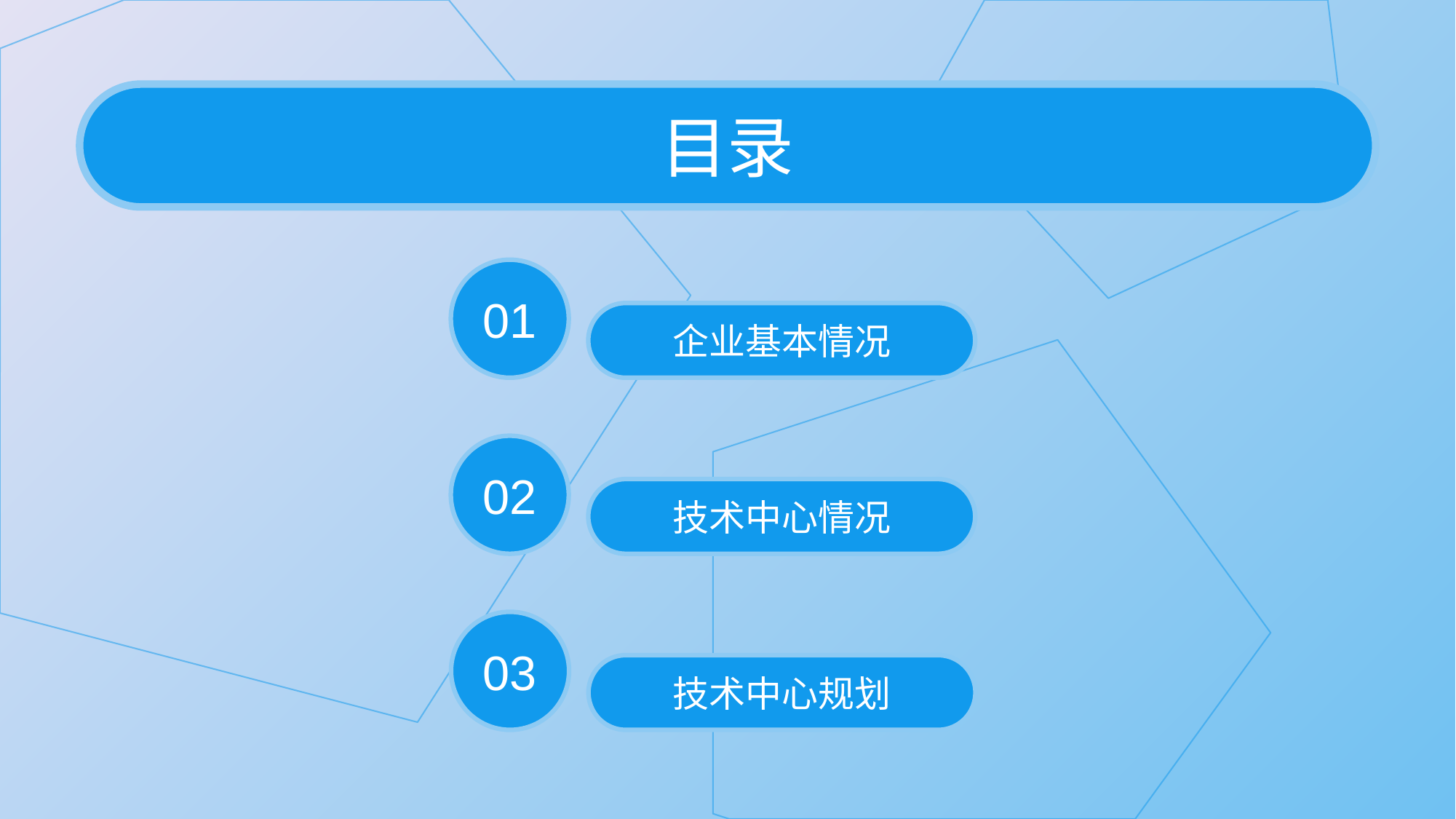

目录
01
企业基本情况

02
技术中心情况
03
技术中心规划